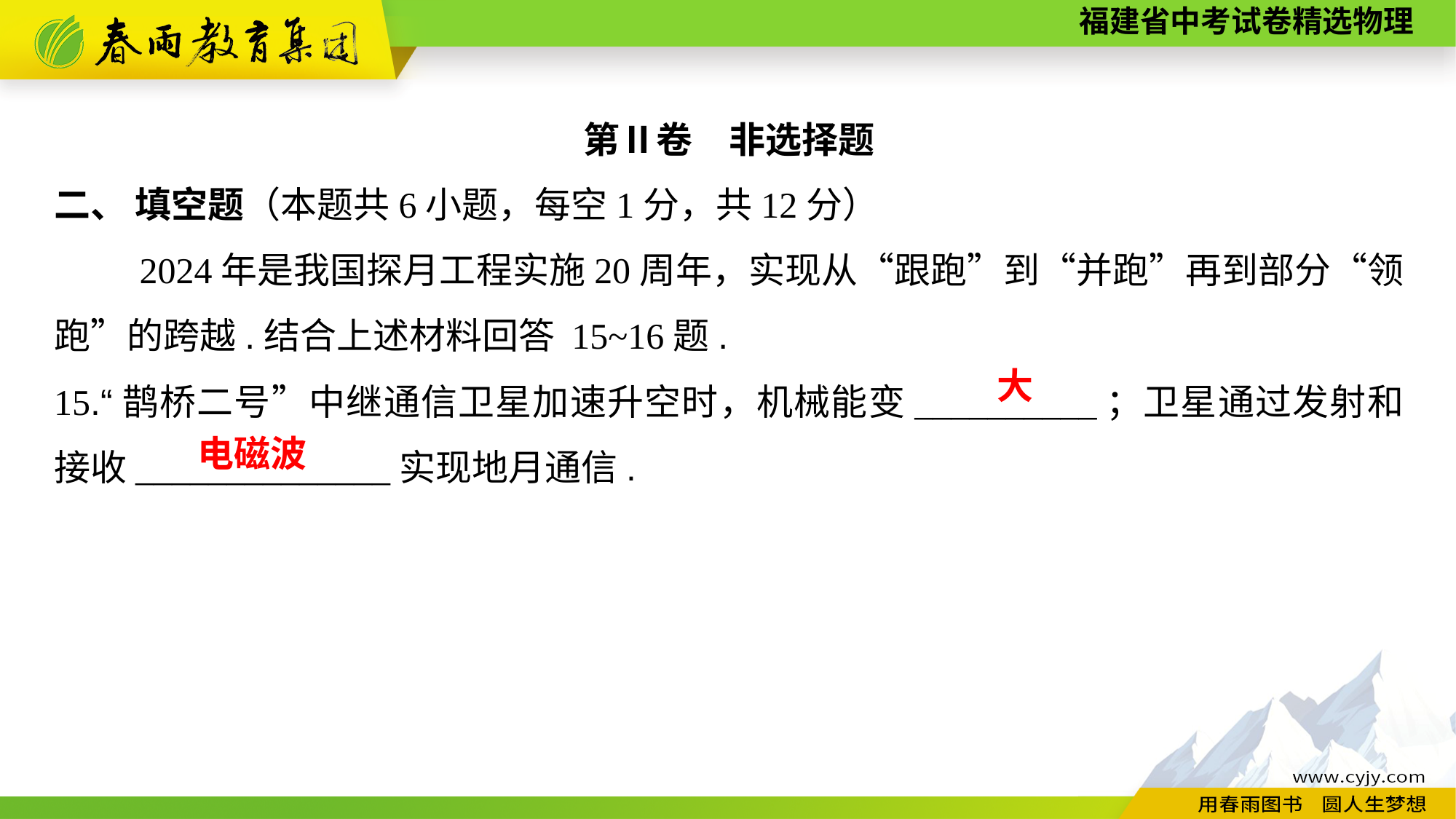

第Ⅱ卷　非选择题
二、 填空题（本题共6小题，每空1分，共12分）
2024年是我国探月工程实施20周年，实现从“跟跑”到“并跑”再到部分“领跑”的跨越.结合上述材料回答 15~16题.
15.“鹊桥二号”中继通信卫星加速升空时，机械能变__________；卫星通过发射和接收______________实现地月通信.
大
电磁波